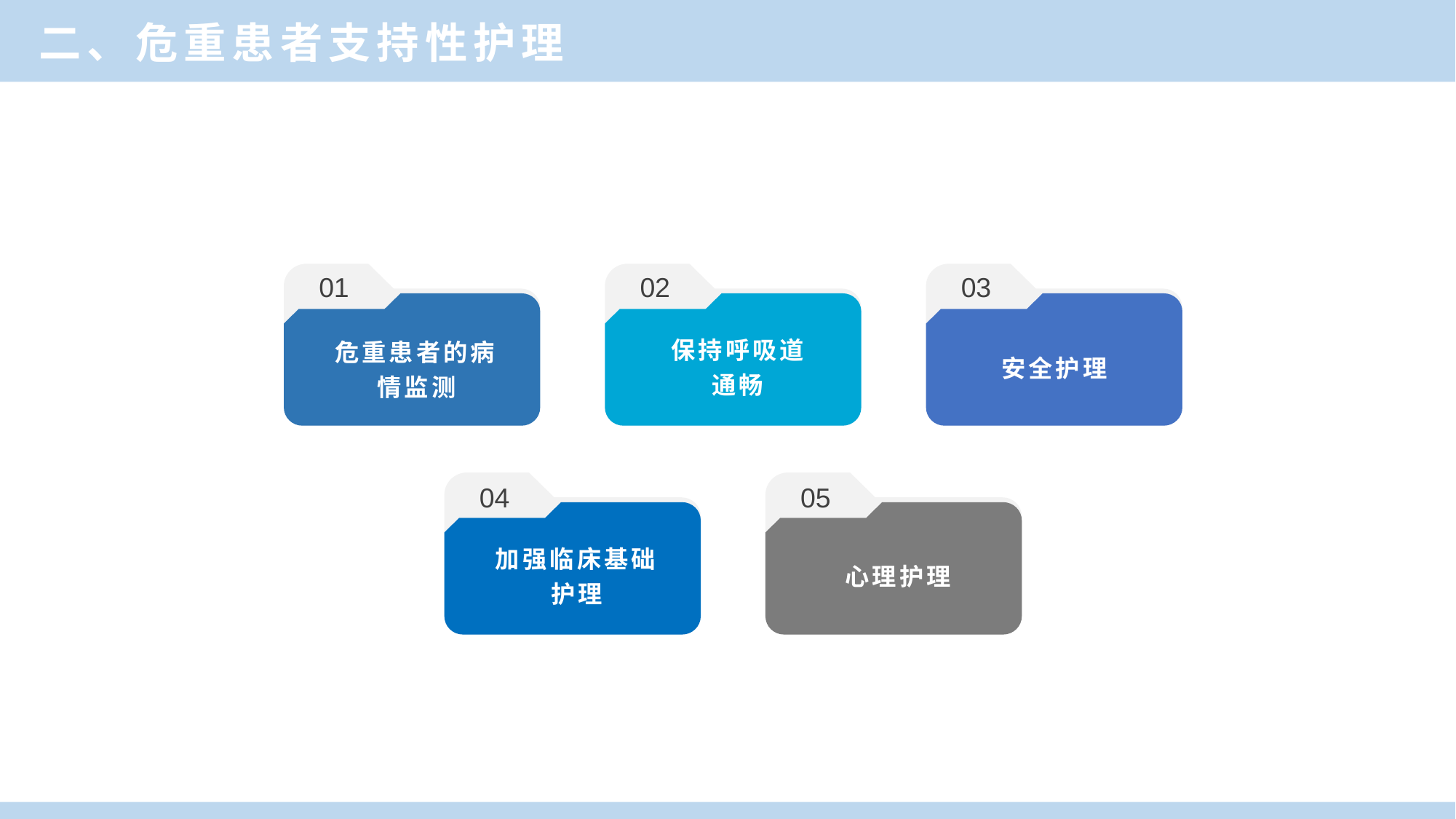

二、危重患者支持性护理

01
02
03

保持呼吸道
通畅
安全护理
危重患者的病情监测

04
05

加强临床基础护理
心理护理